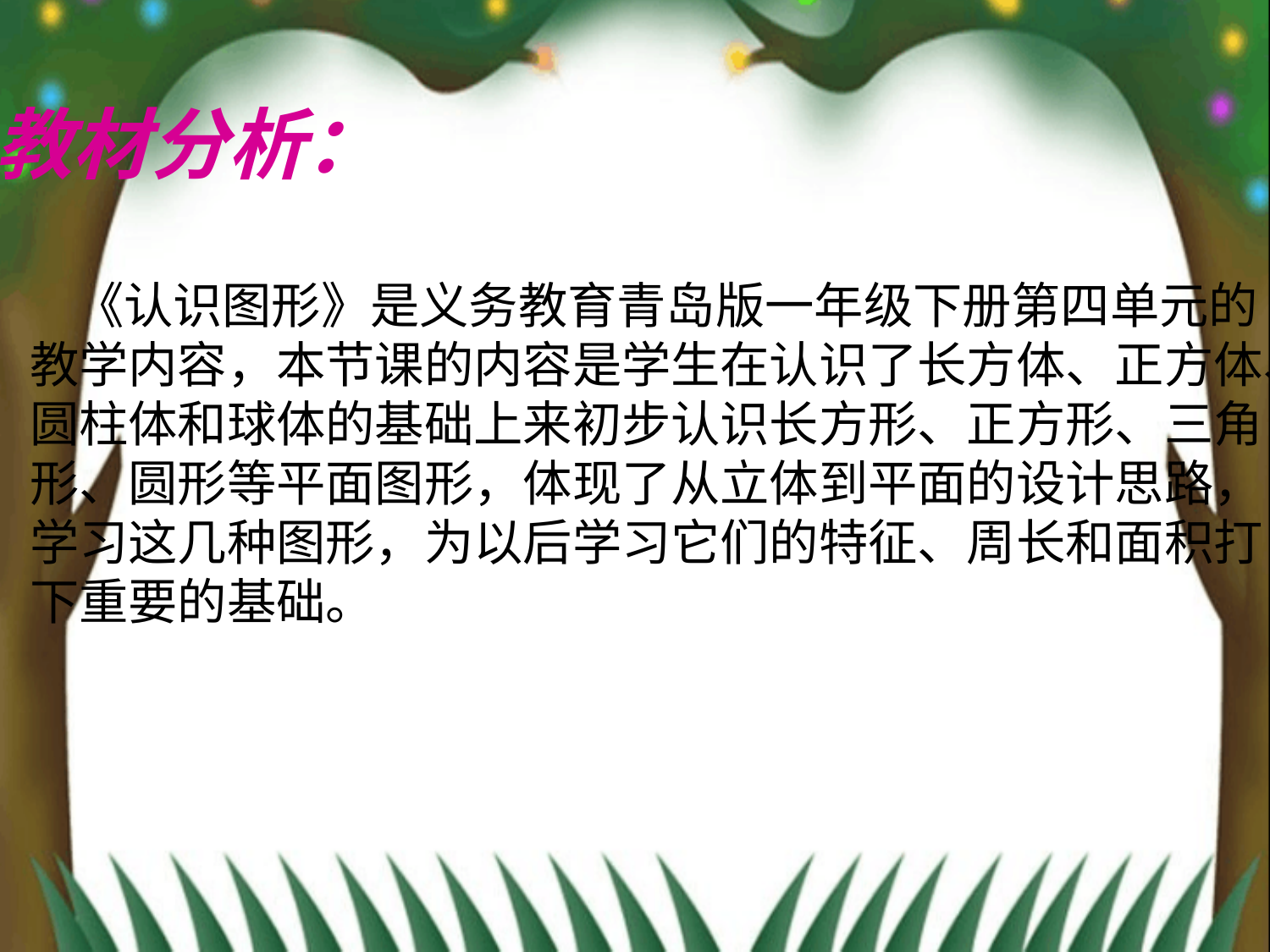

教材分析：
   《认识图形》是义务教育青岛版一年级下册第四单元的
教学内容，本节课的内容是学生在认识了长方体、正方体、
圆柱体和球体的基础上来初步认识长方形、正方形、三角
形、圆形等平面图形，体现了从立体到平面的设计思路，
学习这几种图形，为以后学习它们的特征、周长和面积打
下重要的基础。